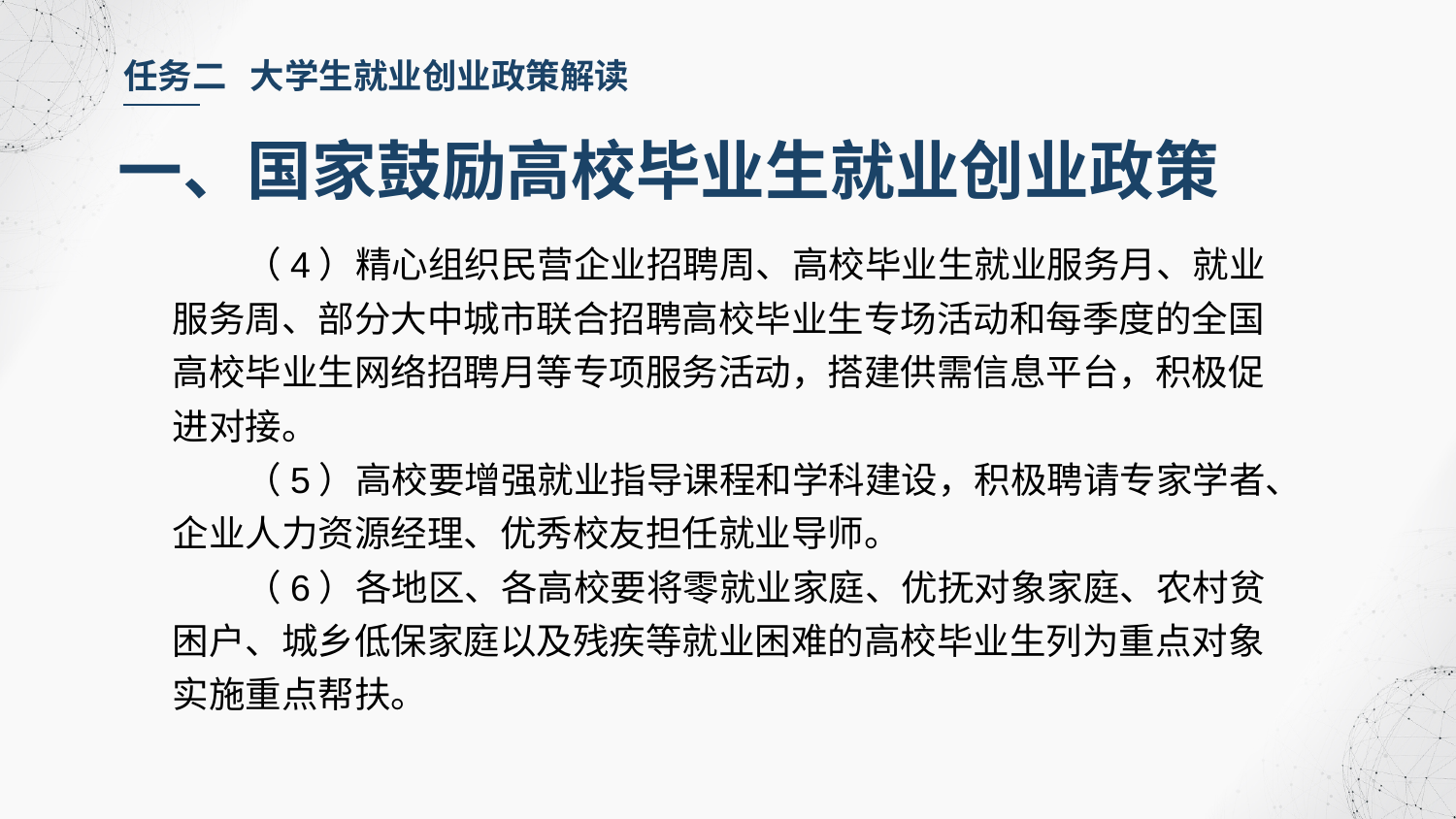

任务二   大学生就业创业政策解读
一、国家鼓励高校毕业生就业创业政策
（4）精心组织民营企业招聘周、高校毕业生就业服务月、就业服务周、部分大中城市联合招聘高校毕业生专场活动和每季度的全国高校毕业生网络招聘月等专项服务活动，搭建供需信息平台，积极促进对接。
（5）高校要增强就业指导课程和学科建设，积极聘请专家学者、企业人力资源经理、优秀校友担任就业导师。
（6）各地区、各高校要将零就业家庭、优抚对象家庭、农村贫困户、城乡低保家庭以及残疾等就业困难的高校毕业生列为重点对象实施重点帮扶。